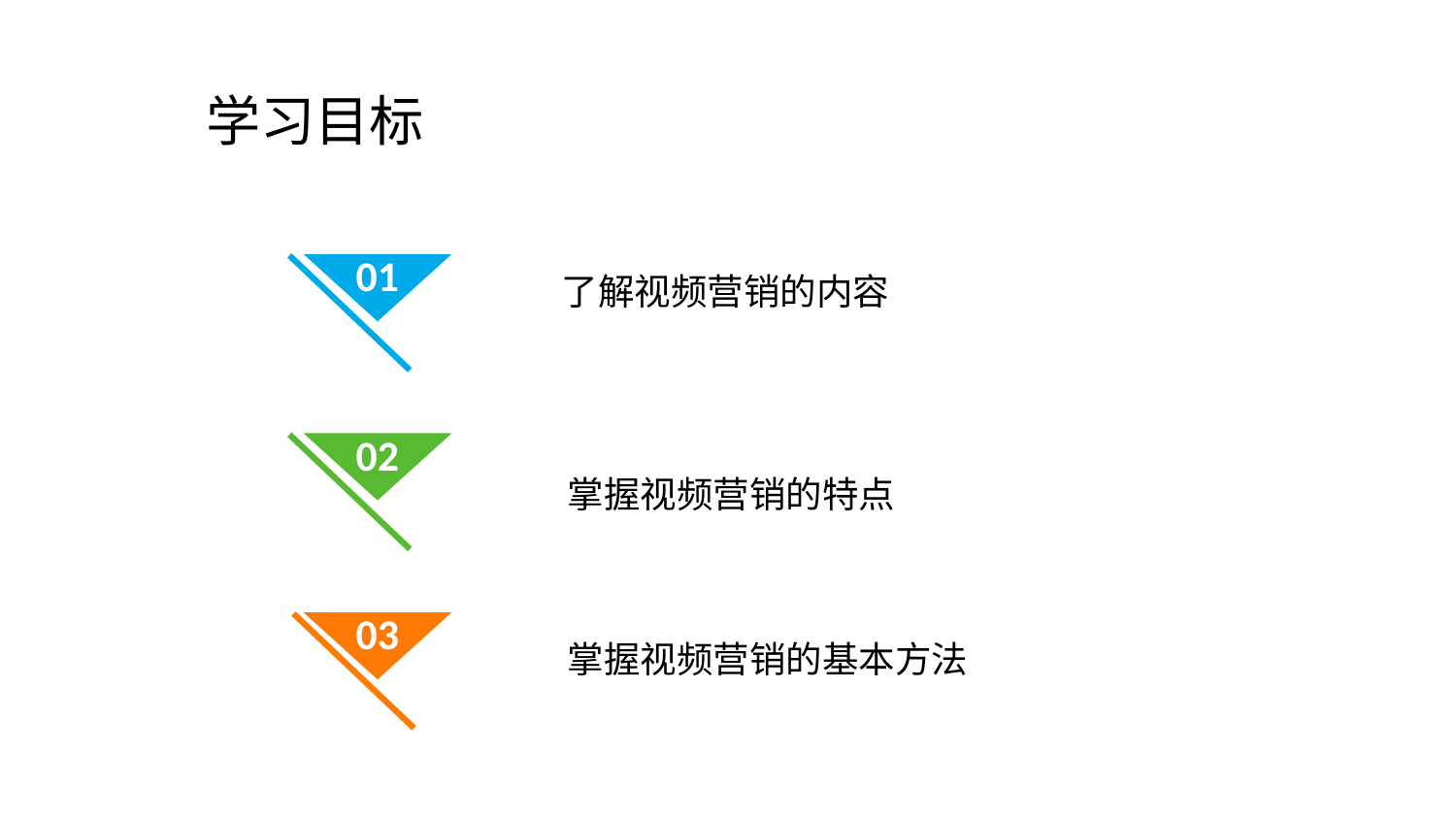

# 学习目标
01
了解视频营销的内容
02
掌握视频营销的特点
03
掌握视频营销的基本方法